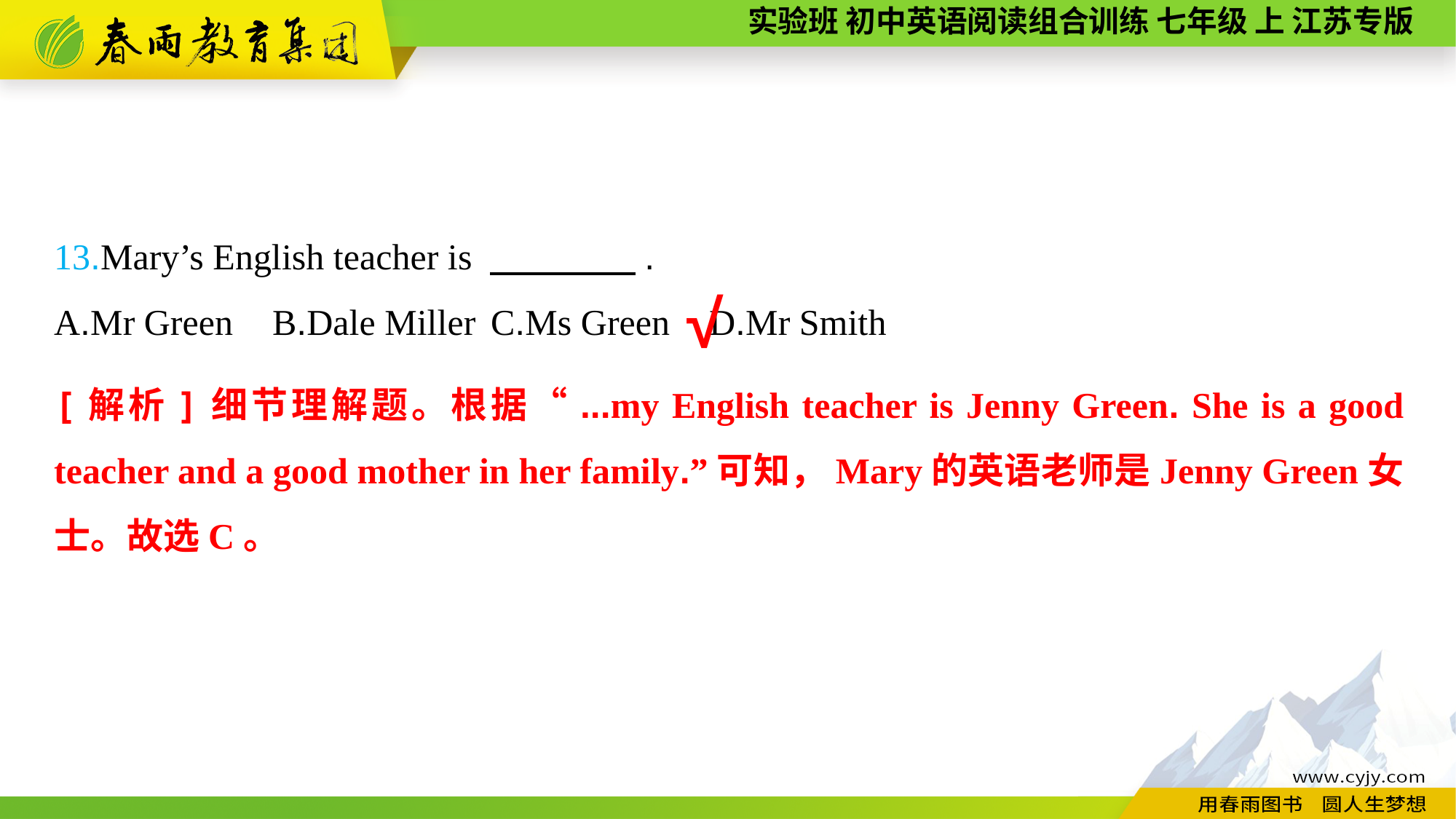

13.Mary’s English teacher is 　　　　.
A.Mr Green	B.Dale Miller	C.Ms Green	D.Mr Smith
√
[解析]细节理解题。根据“...my English teacher is Jenny Green. She is a good teacher and a good mother in her family.”可知，Mary的英语老师是Jenny Green女士。故选C。